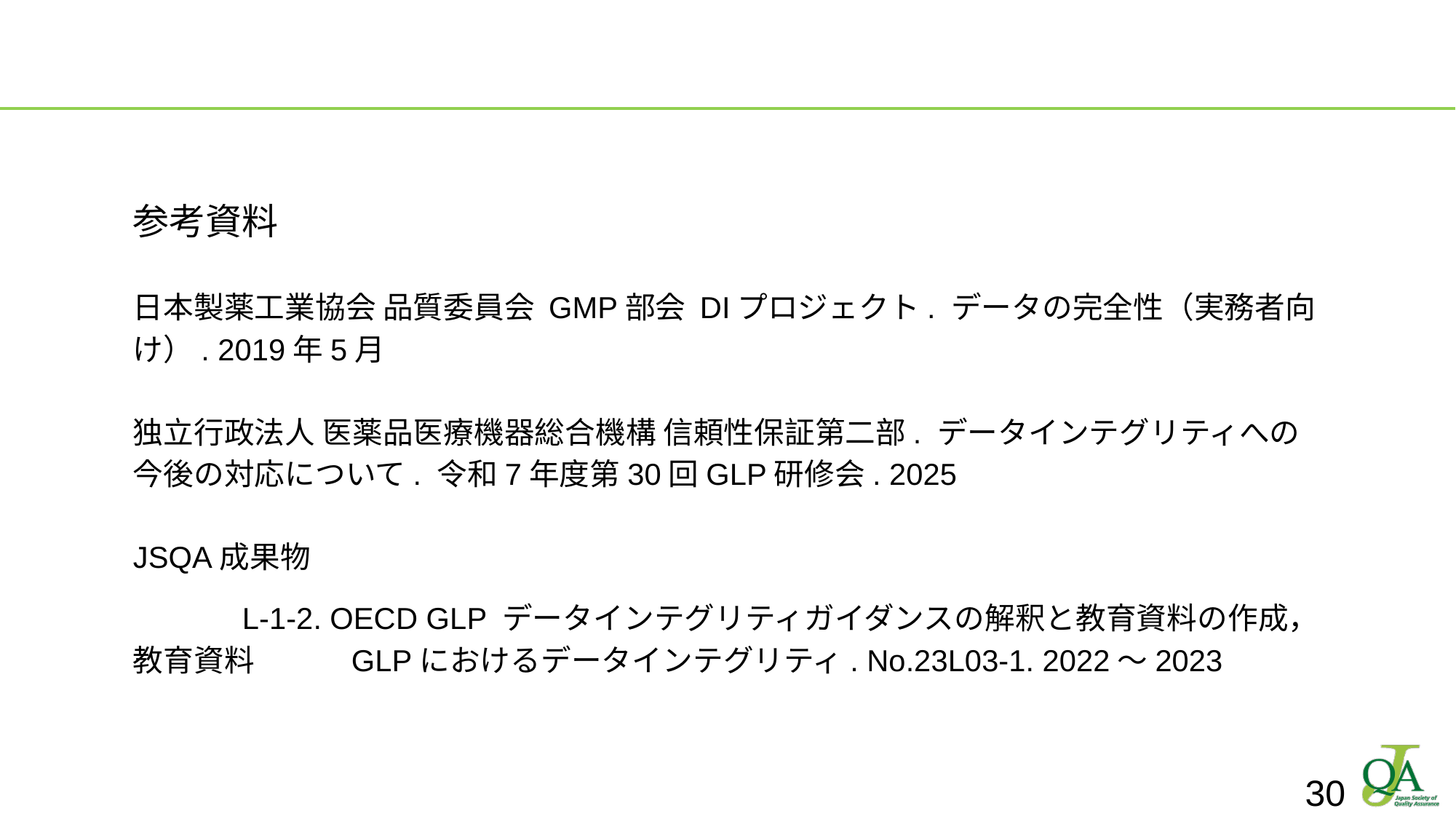

参考資料

日本製薬工業協会 品質委員会 GMP部会 DIプロジェクト. データの完全性（実務者向け）. 2019年5月

独立行政法人 医薬品医療機器総合機構 信頼性保証第二部. データインテグリティへの今後の対応について. 令和7年度第30回GLP研修会. 2025

JSQA成果物

	L-1-2. OECD GLP データインテグリティガイダンスの解釈と教育資料の作成，教育資料 	GLPにおけるデータインテグリティ. No.23L03-1. 2022～2023